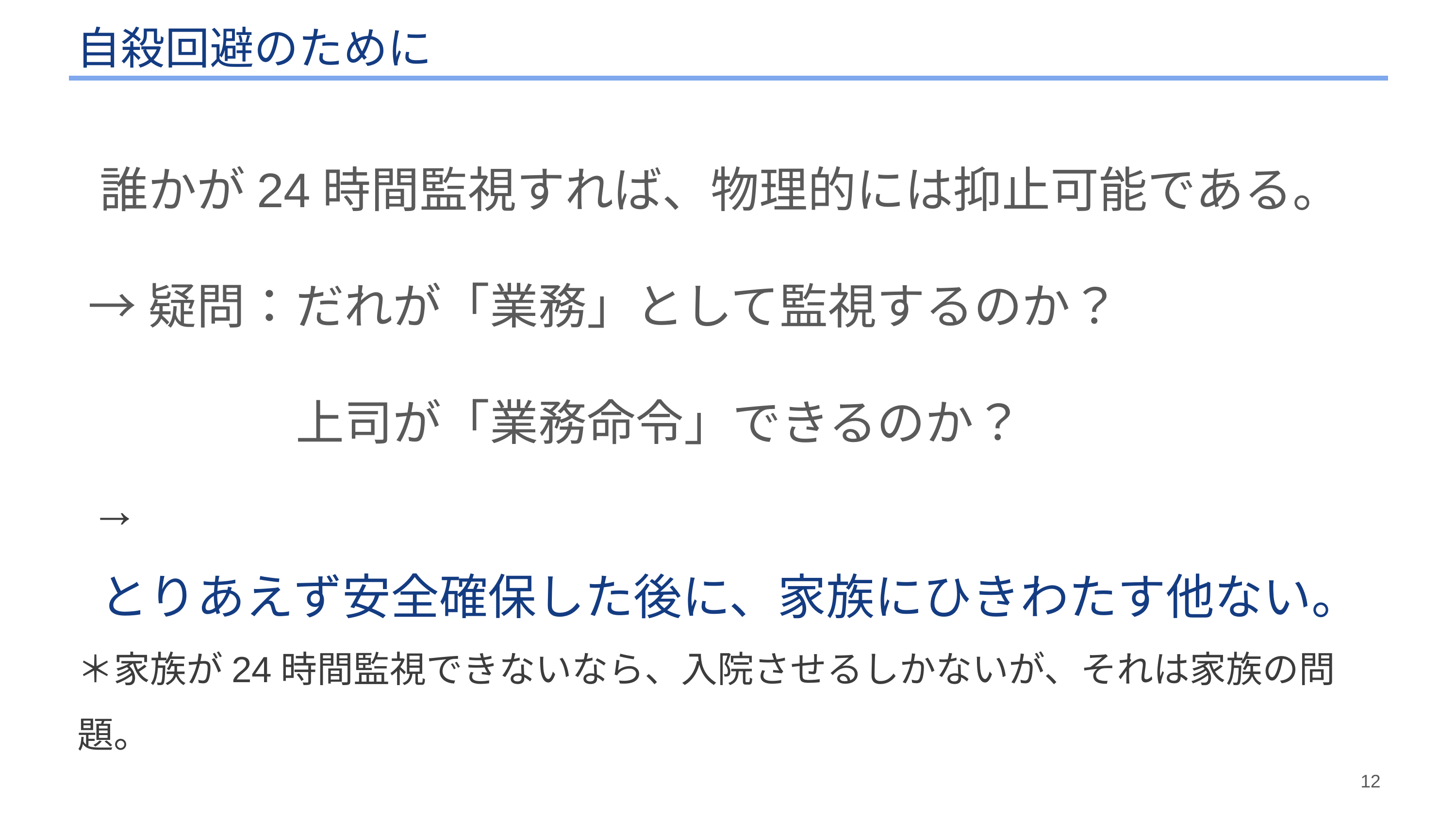

# 自殺回避のために
 誰かが24時間監視すれば、物理的には抑止可能である。
 →疑問：	だれが「業務」として監視するのか？
　			上司が「業務命令」できるのか？
 →
 とりあえず安全確保した後に、家族にひきわたす他ない。
＊家族が24時間監視できないなら、入院させるしかないが、それは家族の問題。
12